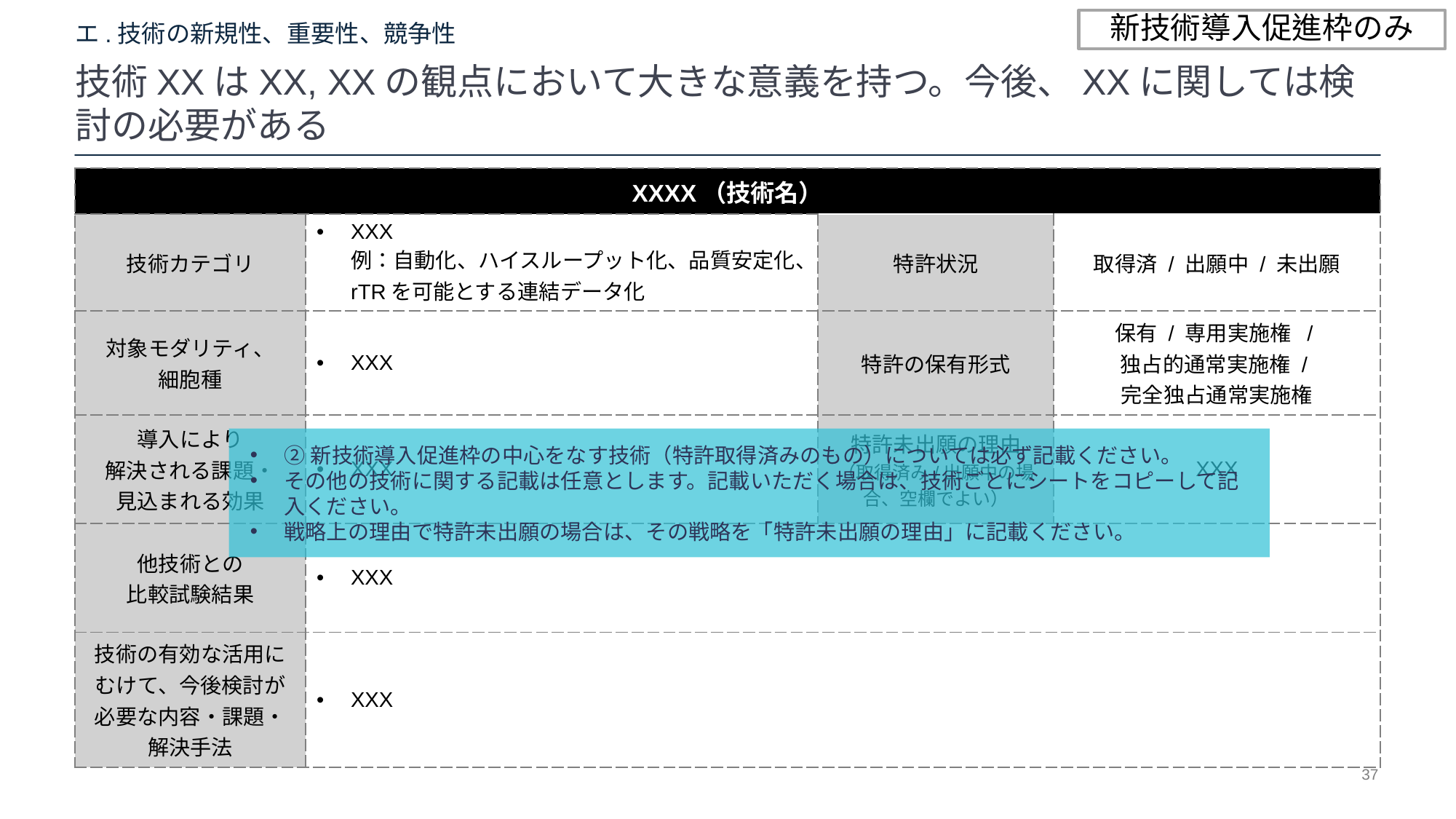

新技術導入促進枠のみ
# エ.技術の新規性、重要性、競争性
技術XXはXX, XXの観点において大きな意義を持つ。今後、XXに関しては検討の必要がある
| XXXX（技術名） |  |  |  |
| --- | --- | --- | --- |
| 技術カテゴリ | XXX 例：自動化、ハイスループット化、品質安定化、rTRを可能とする連結データ化 | 特許状況 | 取得済 / 出願中 / 未出願 |
| 対象モダリティ、 細胞種 | XXX | 特許の保有形式 | 保有 / 専用実施権 / 独占的通常実施権 / 完全独占通常実施権 |
| 導入により 解決される課題・ 見込まれる効果 | XXX | 特許未出願の理由 （取得済み/出願中の場合、空欄でよい） | XXX |
| 他技術との 比較試験結果 | XXX |  |  |
| 技術の有効な活用にむけて、今後検討が必要な内容・課題・解決手法 | XXX |  |  |
②新技術導入促進枠の中心をなす技術（特許取得済みのもの）については必ず記載ください。
その他の技術に関する記載は任意とします。記載いただく場合は、技術ごとにシートをコピーして記入ください。
戦略上の理由で特許未出願の場合は、その戦略を「特許未出願の理由」に記載ください。